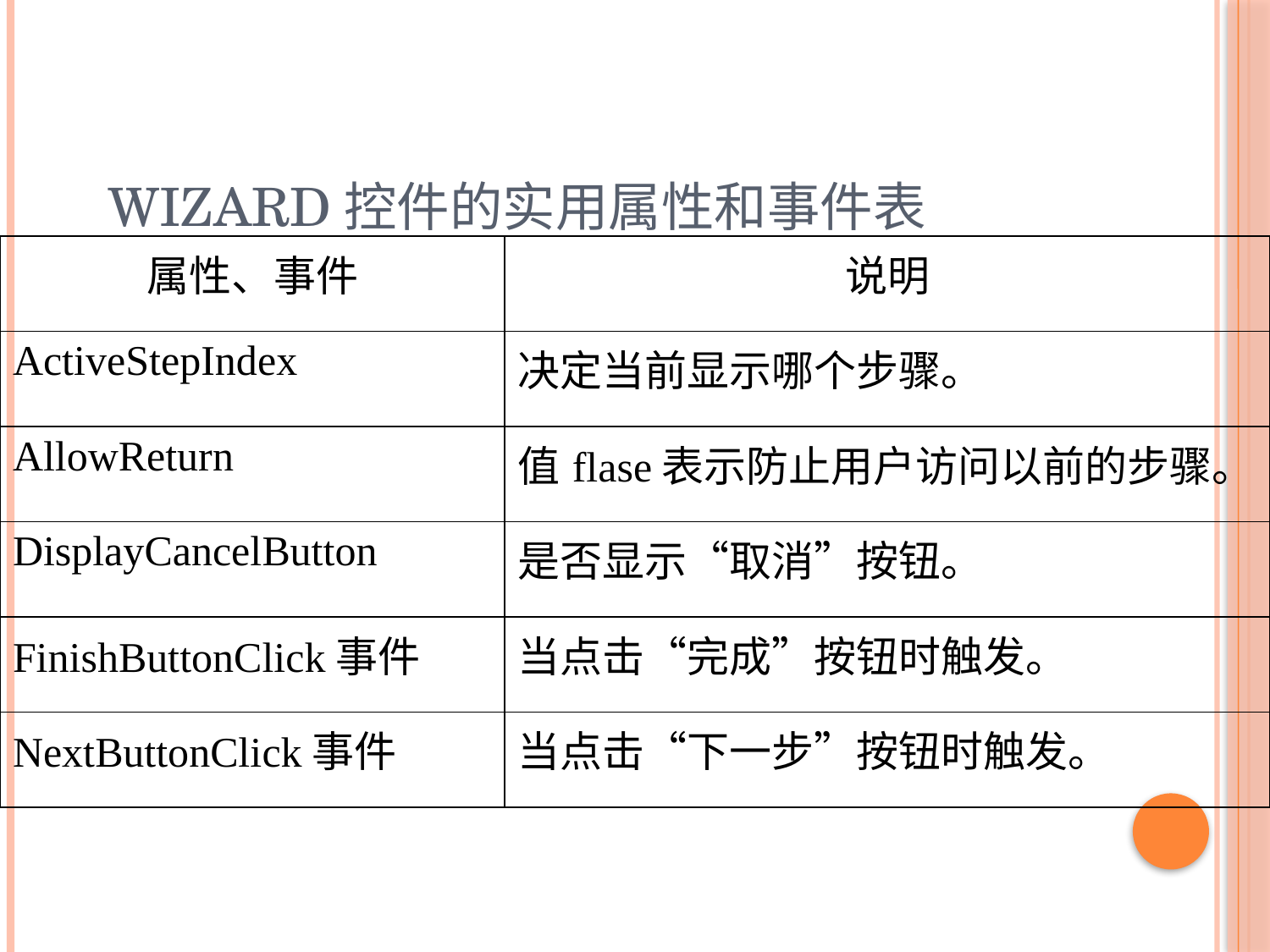

# Wizard控件的实用属性和事件表
| 属性、事件 | 说明 |
| --- | --- |
| ActiveStepIndex | 决定当前显示哪个步骤。 |
| AllowReturn | 值flase表示防止用户访问以前的步骤。 |
| DisplayCancelButton | 是否显示“取消”按钮。 |
| FinishButtonClick事件 | 当点击“完成”按钮时触发。 |
| NextButtonClick事件 | 当点击“下一步”按钮时触发。 |
64